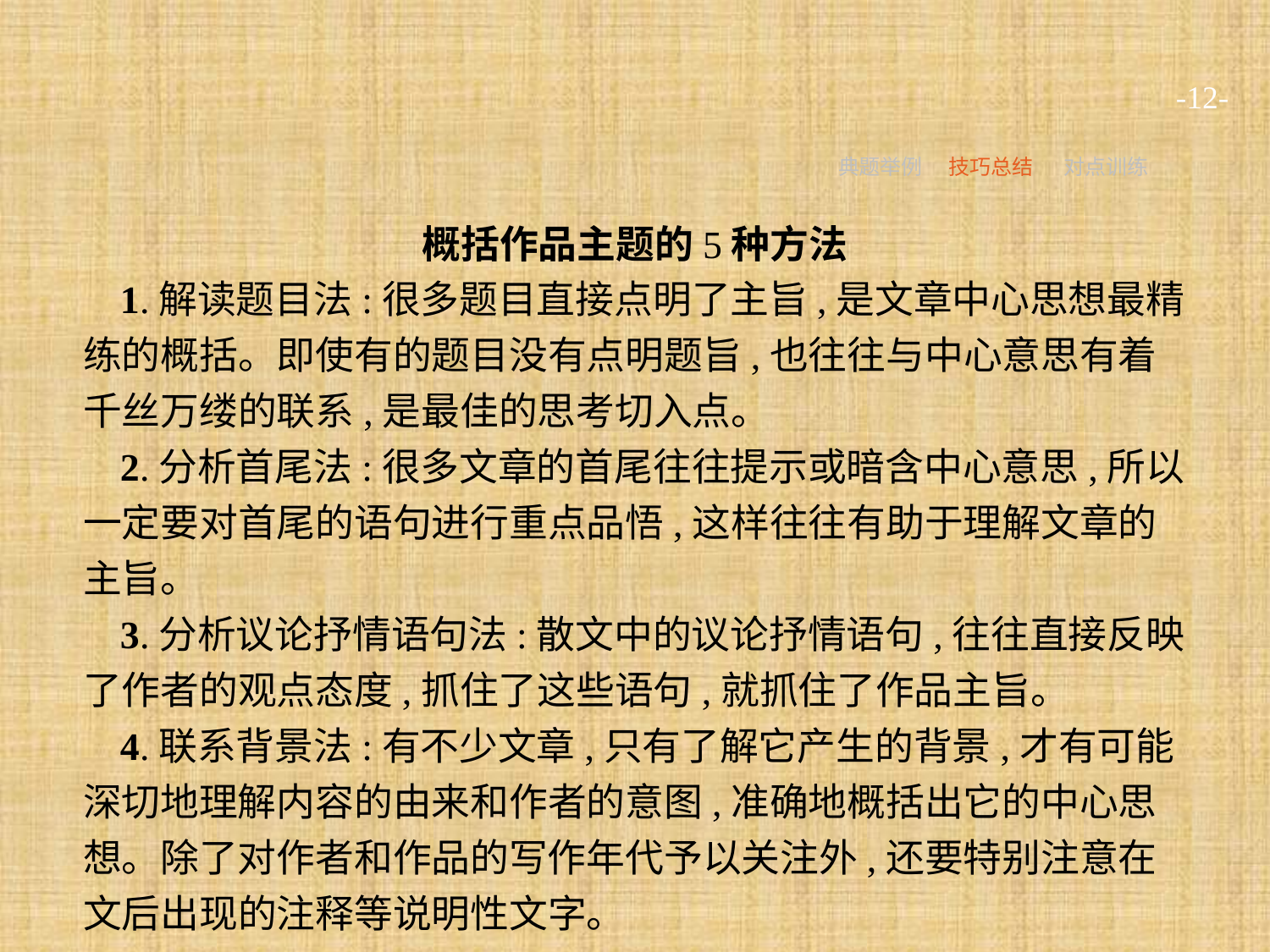

-12-
典题举例
技巧总结
对点训练
概括作品主题的5种方法
1.解读题目法:很多题目直接点明了主旨,是文章中心思想最精练的概括。即使有的题目没有点明题旨,也往往与中心意思有着千丝万缕的联系,是最佳的思考切入点。
2.分析首尾法:很多文章的首尾往往提示或暗含中心意思,所以一定要对首尾的语句进行重点品悟,这样往往有助于理解文章的主旨。
3.分析议论抒情语句法:散文中的议论抒情语句,往往直接反映了作者的观点态度,抓住了这些语句,就抓住了作品主旨。
4.联系背景法:有不少文章,只有了解它产生的背景,才有可能深切地理解内容的由来和作者的意图,准确地概括出它的中心思想。除了对作者和作品的写作年代予以关注外,还要特别注意在文后出现的注释等说明性文字。